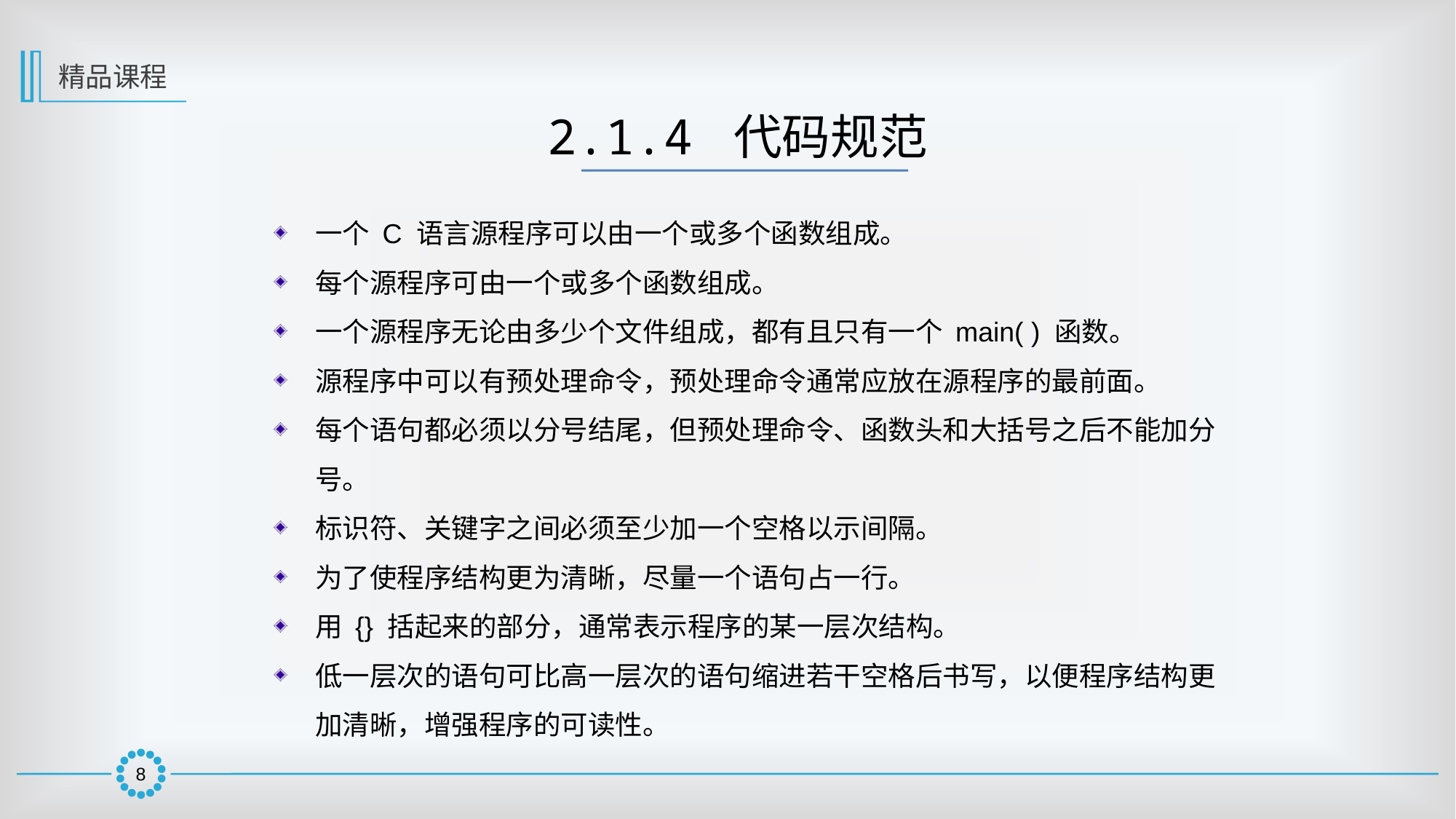

精品课程
2.1.4 代码规范

一个 C 语言源程序可以由一个或多个函数组成。
每个源程序可由一个或多个函数组成。
一个源程序无论由多少个文件组成，都有且只有一个 main( ) 函数。
源程序中可以有预处理命令，预处理命令通常应放在源程序的最前面。
每个语句都必须以分号结尾，但预处理命令、函数头和大括号之后不能加分号。
标识符、关键字之间必须至少加一个空格以示间隔。
为了使程序结构更为清晰，尽量一个语句占一行。
用 {} 括起来的部分，通常表示程序的某一层次结构。
低一层次的语句可比高一层次的语句缩进若干空格后书写，以便程序结构更加清晰，增强程序的可读性。

8